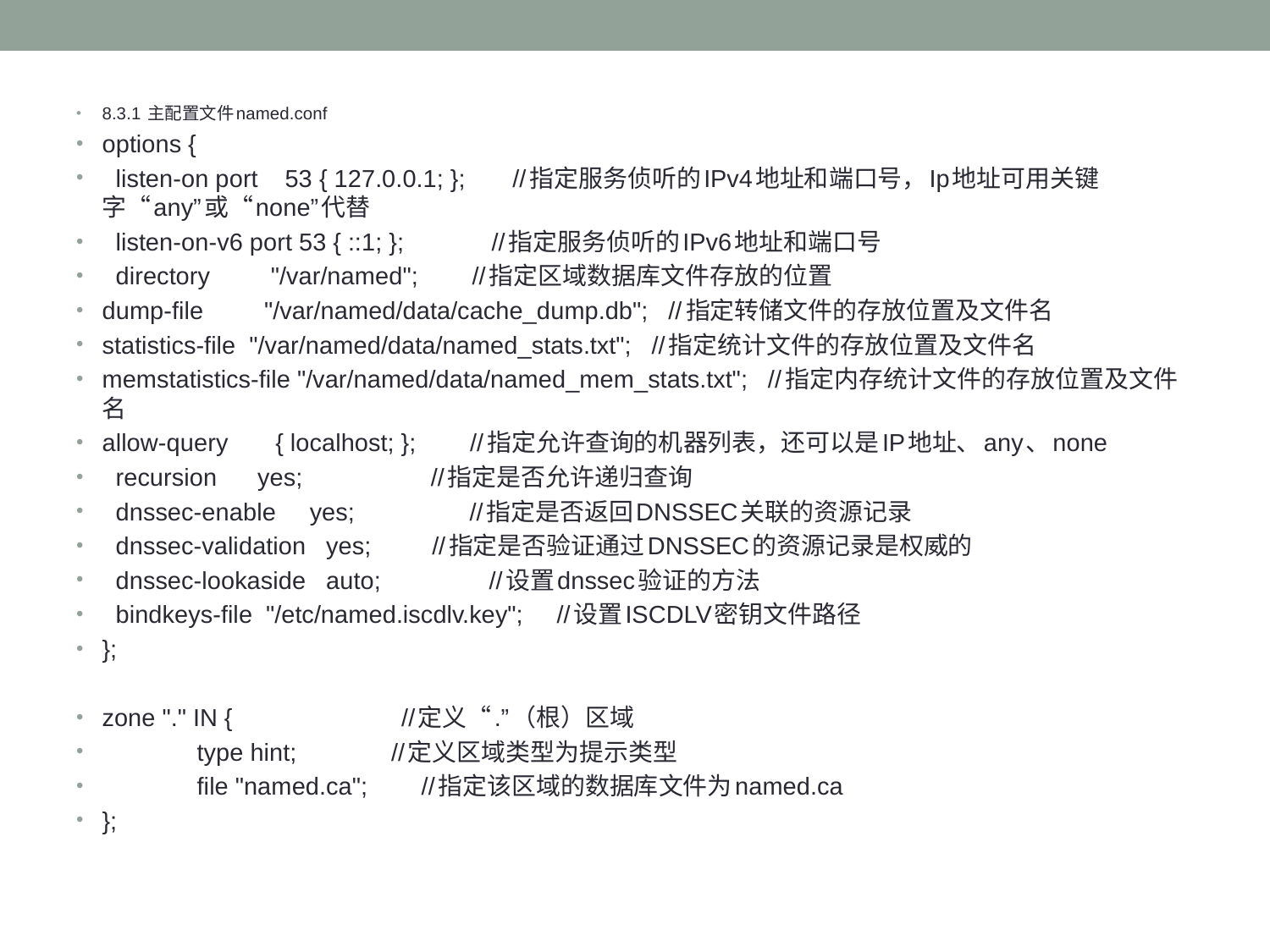

#
8.3.1 主配置文件named.conf
options {
  listen-on port    53 { 127.0.0.1; };       //指定服务侦听的IPv4地址和端口号，Ip地址可用关键字“any”或“none”代替
  listen-on-v6 port 53 { ::1; };             //指定服务侦听的IPv6地址和端口号
  directory         "/var/named";        //指定区域数据库文件存放的位置
dump-file         "/var/named/data/cache_dump.db";   //指定转储文件的存放位置及文件名
statistics-file  "/var/named/data/named_stats.txt";   //指定统计文件的存放位置及文件名
memstatistics-file "/var/named/data/named_mem_stats.txt";   //指定内存统计文件的存放位置及文件名
allow-query       { localhost; };        //指定允许查询的机器列表，还可以是IP地址、any、none
  recursion      yes;                   //指定是否允许递归查询
  dnssec-enable     yes;                 //指定是否返回DNSSEC关联的资源记录
  dnssec-validation   yes;         //指定是否验证通过DNSSEC的资源记录是权威的
  dnssec-lookaside   auto;                //设置dnssec验证的方法
  bindkeys-file  "/etc/named.iscdlv.key";     //设置ISCDLV密钥文件路径
};

zone "." IN {                         //定义“.”（根）区域
              type hint;              //定义区域类型为提示类型
              file "named.ca";        //指定该区域的数据库文件为named.ca
};